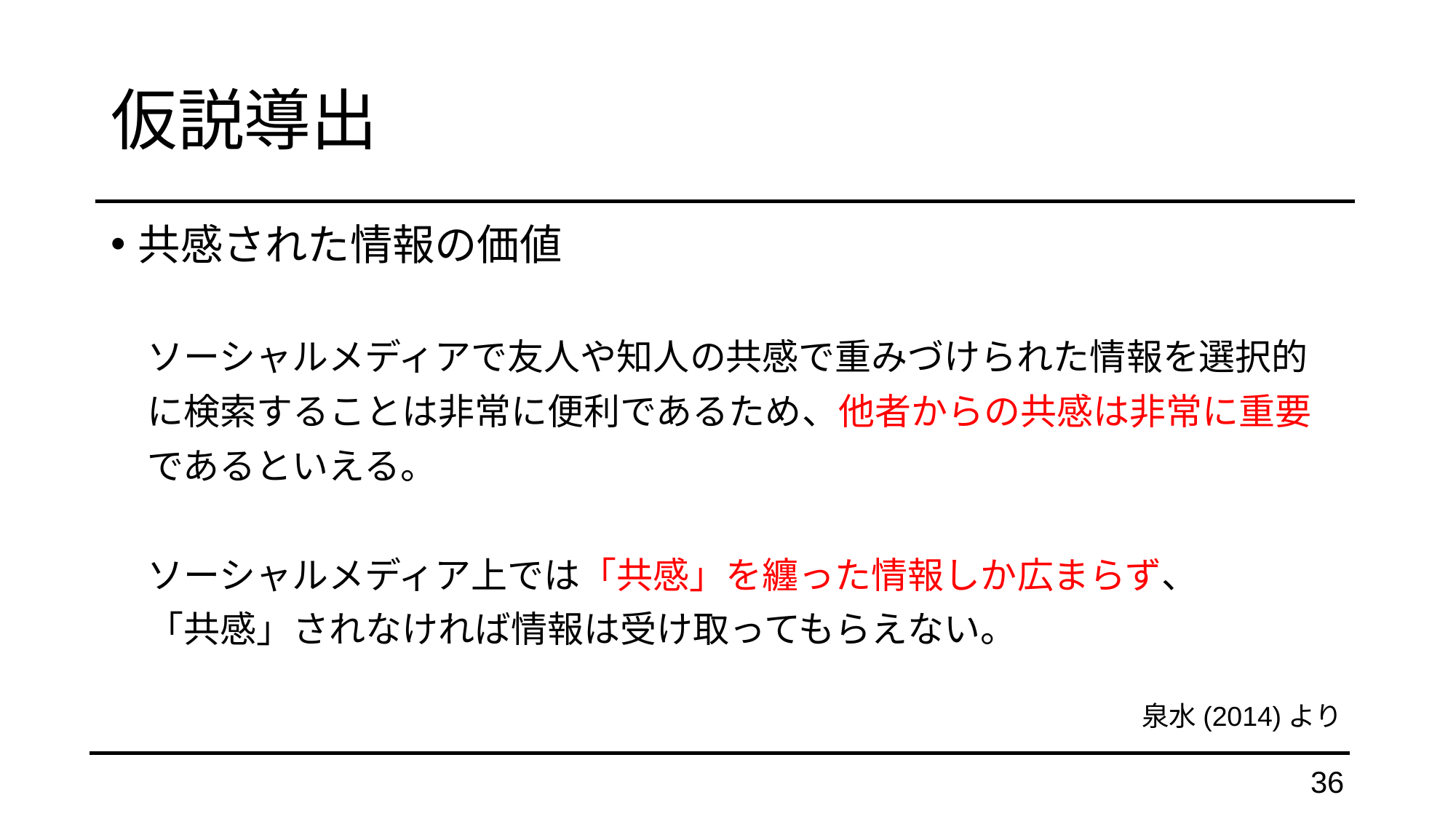

# 仮説導出
共感された情報の価値

　ソーシャルメディアで友人や知人の共感で重みづけられた情報を選択的
　に検索することは非常に便利であるため、他者からの共感は非常に重要
　であるといえる。

　ソーシャルメディア上では「共感」を纏った情報しか広まらず、
　「共感」されなければ情報は受け取ってもらえない。
泉水(2014)より
36